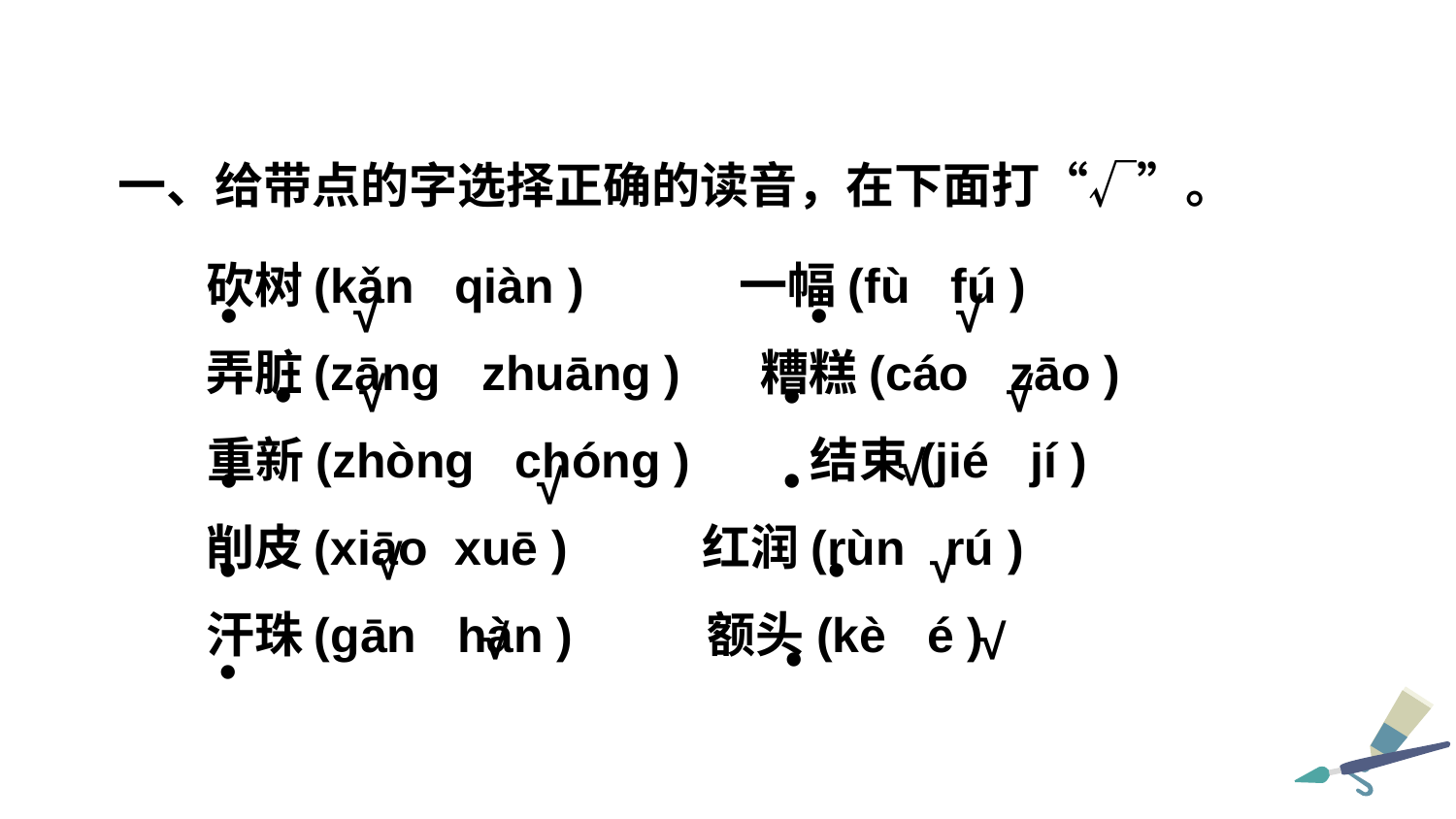

一、给带点的字选择正确的读音，在下面打“√”。
砍树(kǎn   qiàn ) 　　   一幅(fù   fú )
弄脏(zānɡ   zhuānɡ )     糟糕(cáo   zāo )　　  重新(zhònɡ   chónɡ )　　 结束(jié   jí )
削皮(xiāo  xuē )         红润(rùn   rú )
汗珠(ɡān   hàn )         额头(kè   é )
√
•
√
•
•
√
√
•
√
•
•
√
√
√
•
•
√
√
•
•